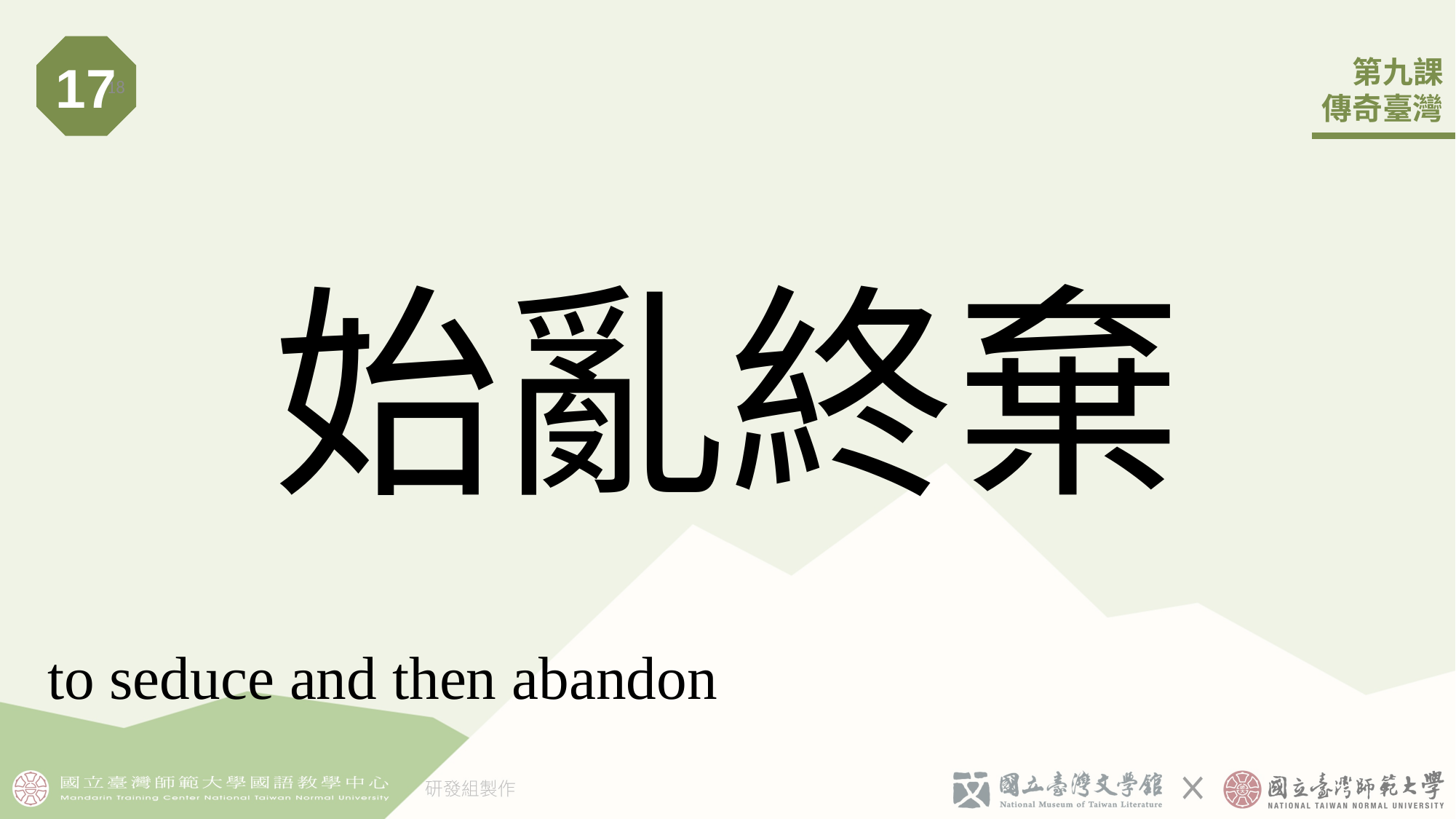

17
18
# 始亂終棄
to seduce and then abandon